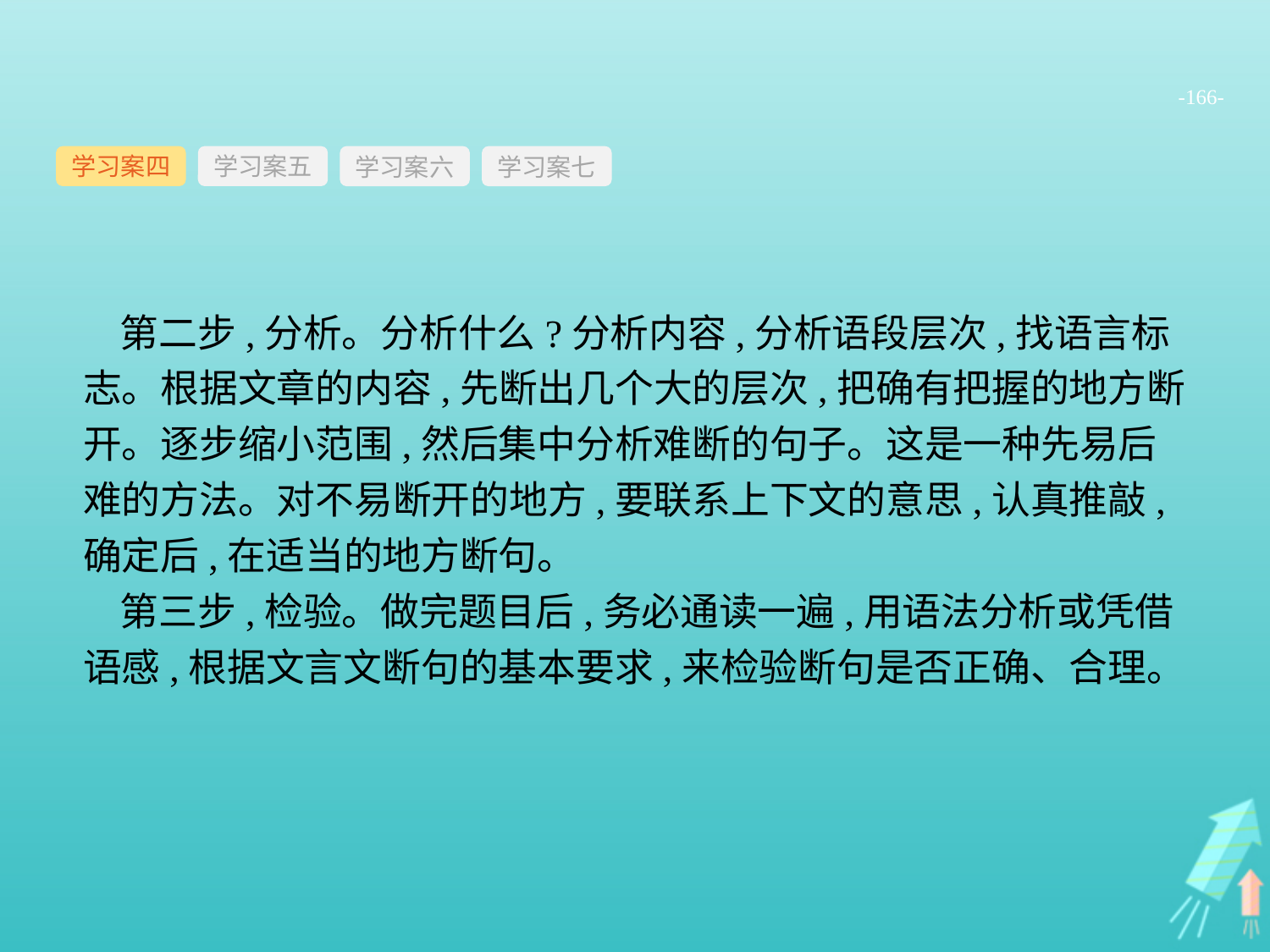

-166-
学习案四
学习案六
学习案七
学习案五
第二步,分析。分析什么?分析内容,分析语段层次,找语言标志。根据文章的内容,先断出几个大的层次,把确有把握的地方断开。逐步缩小范围,然后集中分析难断的句子。这是一种先易后难的方法。对不易断开的地方,要联系上下文的意思,认真推敲,确定后,在适当的地方断句。
第三步,检验。做完题目后,务必通读一遍,用语法分析或凭借语感,根据文言文断句的基本要求,来检验断句是否正确、合理。